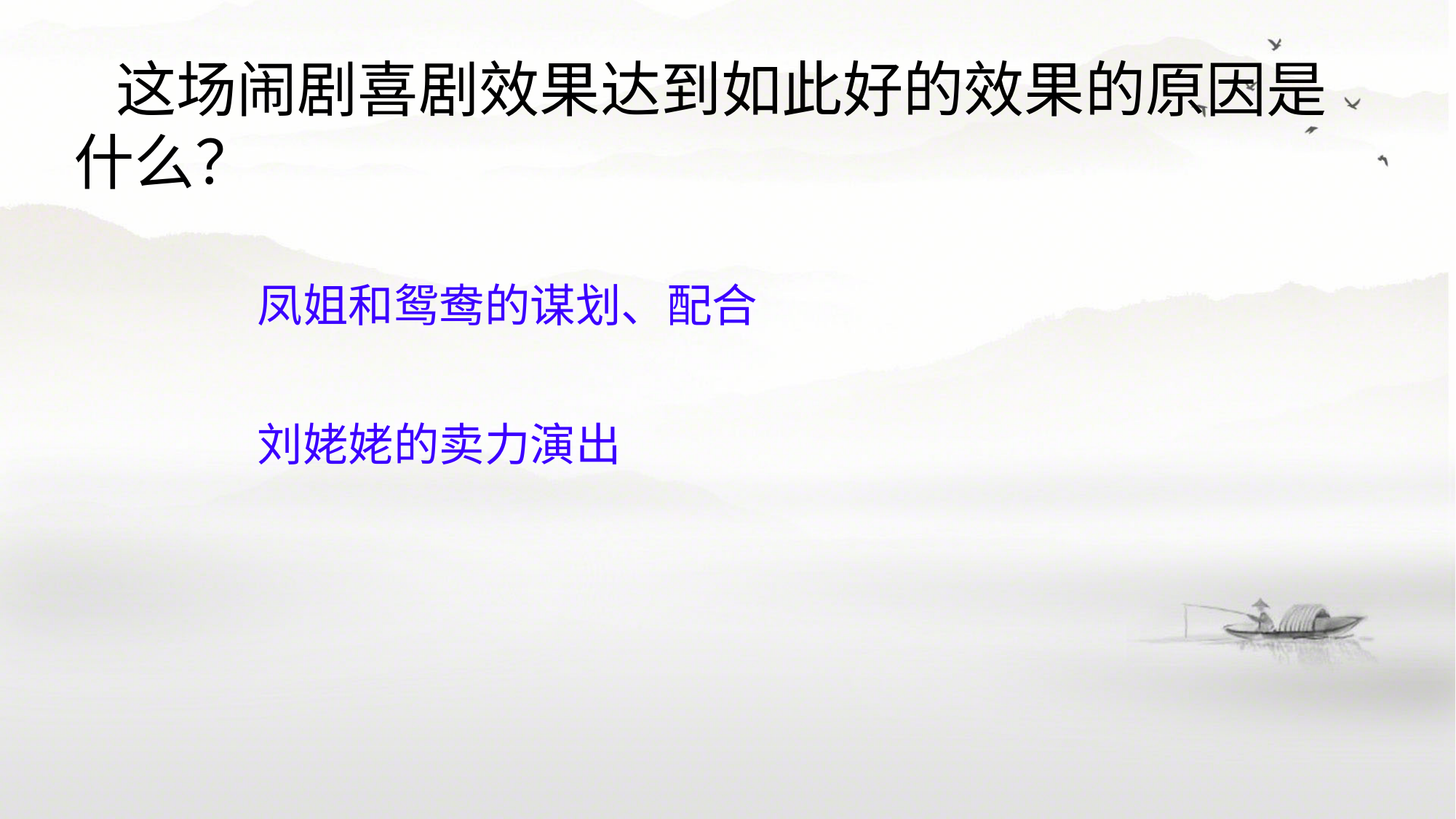

这场闹剧喜剧效果达到如此好的效果的原因是什么？
凤姐和鸳鸯的谋划、配合
刘姥姥的卖力演出